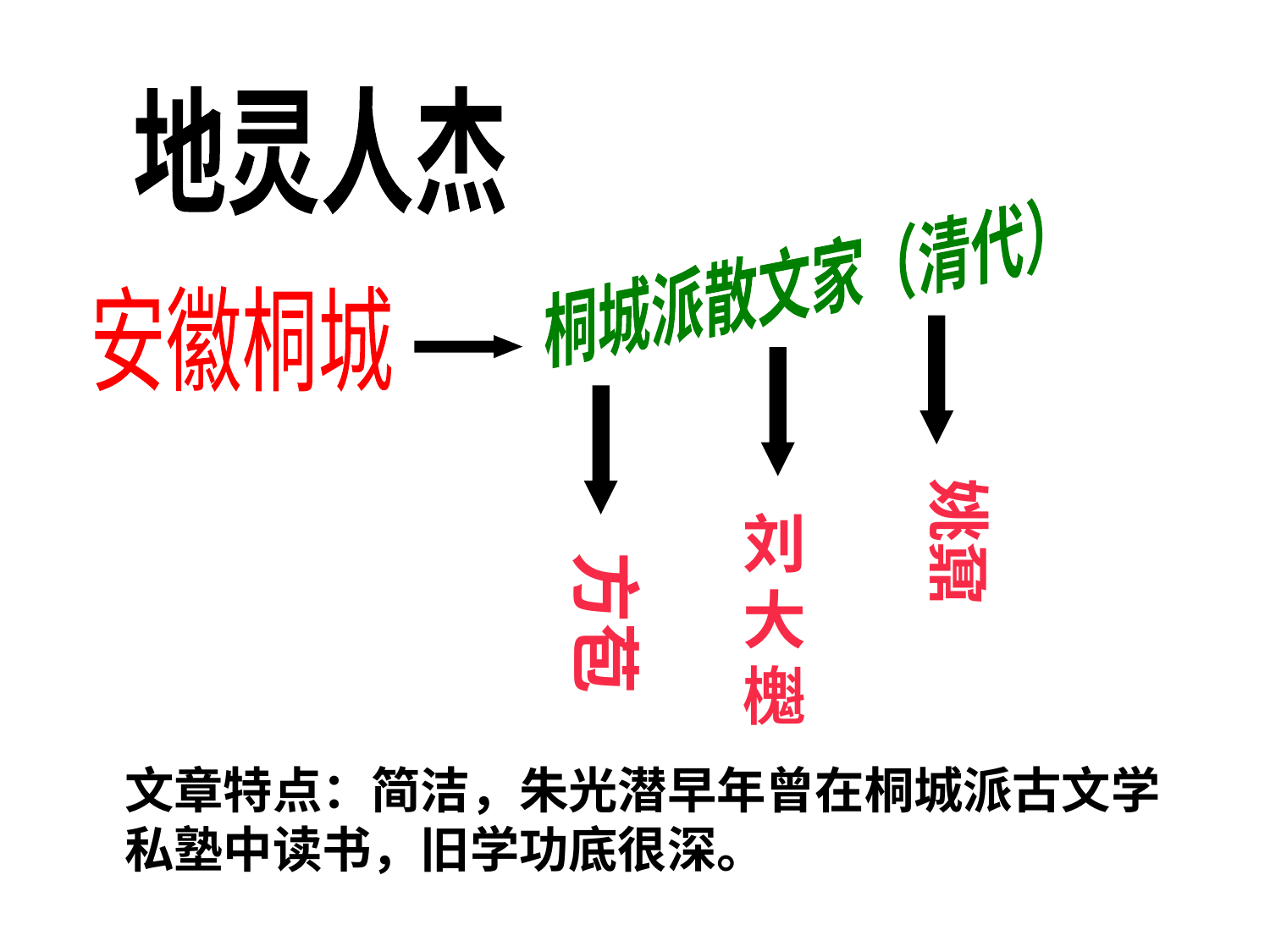

地灵人杰
桐城派散文家（清代）
安徽桐城

姚鼐
刘大櫆
方苞

文章特点：简洁，朱光潜早年曾在桐城派古文学私塾中读书，旧学功底很深。